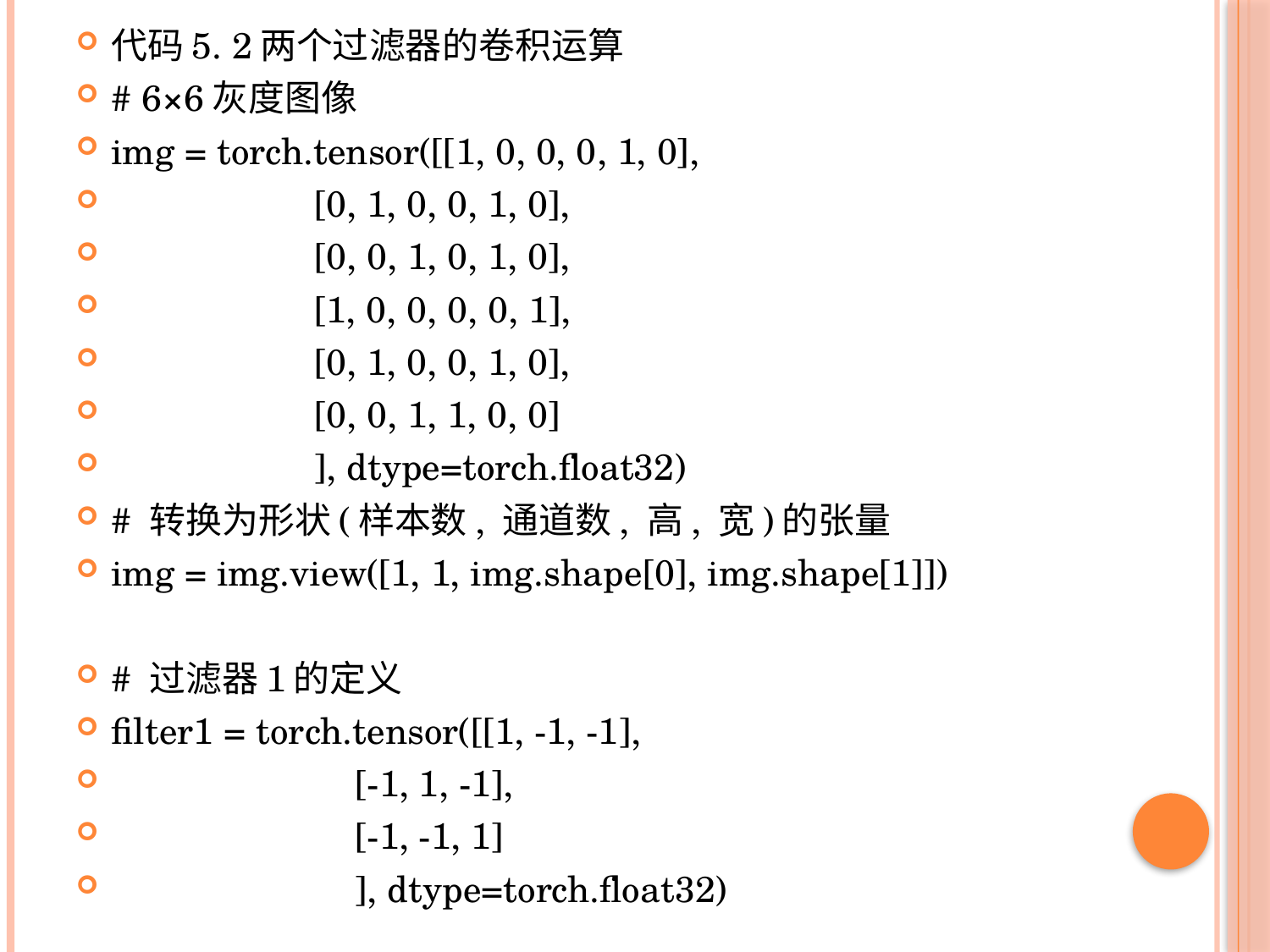

代码5. 2两个过滤器的卷积运算
# 6×6灰度图像
img = torch.tensor([[1, 0, 0, 0, 1, 0],
                    [0, 1, 0, 0, 1, 0],
                    [0, 0, 1, 0, 1, 0],
                    [1, 0, 0, 0, 0, 1],
                    [0, 1, 0, 0, 1, 0],
                    [0, 0, 1, 1, 0, 0]
                    ], dtype=torch.float32)
# 转换为形状(样本数, 通道数, 高, 宽)的张量
img = img.view([1, 1, img.shape[0], img.shape[1]])

# 过滤器1的定义
filter1 = torch.tensor([[1, -1, -1],
                        [-1, 1, -1],
                        [-1, -1, 1]
                        ], dtype=torch.float32)